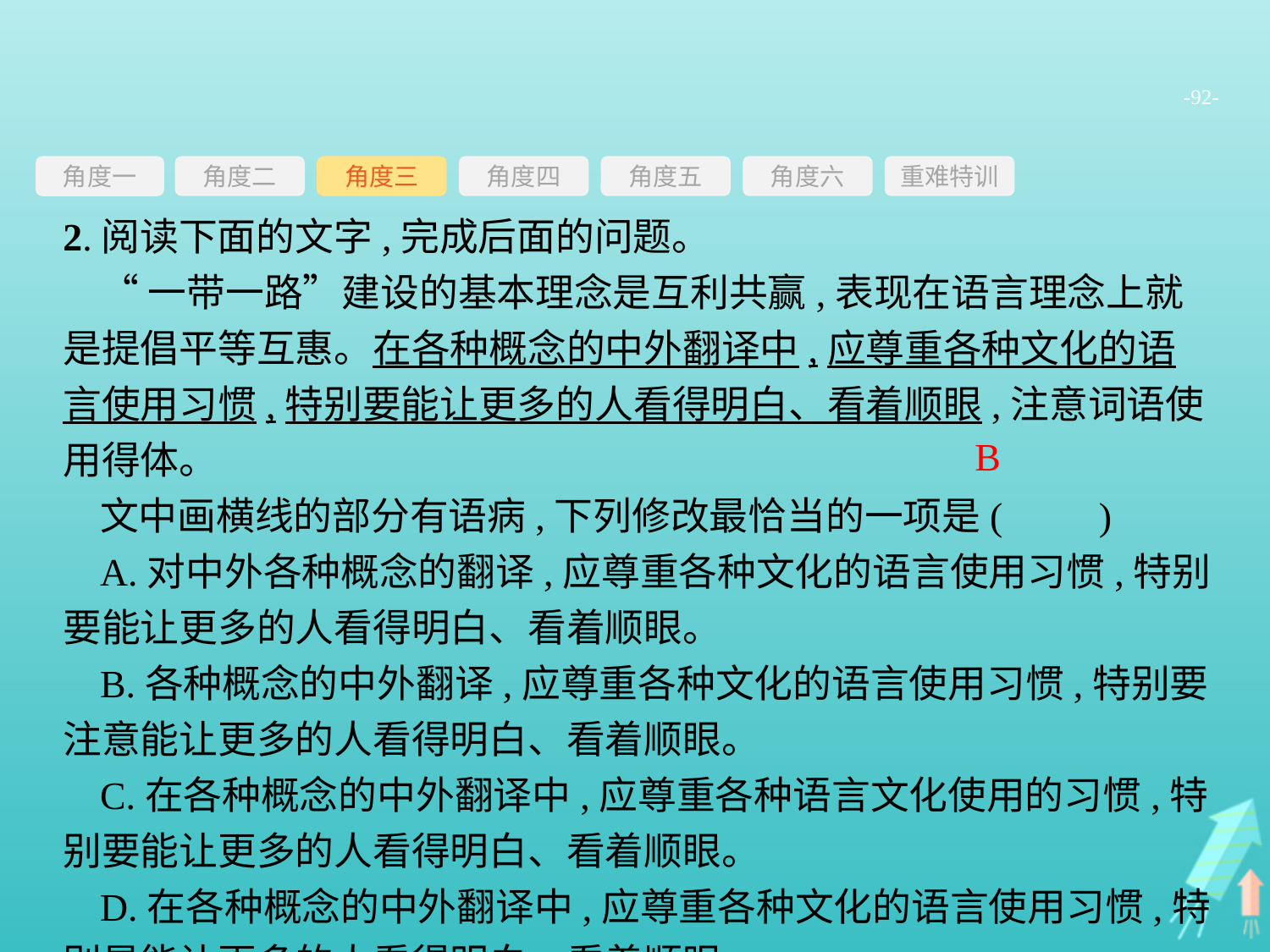

-92-
角度三
角度四
角度五
角度六
重难特训
角度二
角度一
2.阅读下面的文字,完成后面的问题。
“一带一路”建设的基本理念是互利共赢,表现在语言理念上就是提倡平等互惠。在各种概念的中外翻译中,应尊重各种文化的语言使用习惯,特别要能让更多的人看得明白、看着顺眼,注意词语使用得体。
文中画横线的部分有语病,下列修改最恰当的一项是(　　)
A.对中外各种概念的翻译,应尊重各种文化的语言使用习惯,特别要能让更多的人看得明白、看着顺眼。
B.各种概念的中外翻译,应尊重各种文化的语言使用习惯,特别要注意能让更多的人看得明白、看着顺眼。
C.在各种概念的中外翻译中,应尊重各种语言文化使用的习惯,特别要能让更多的人看得明白、看着顺眼。
D.在各种概念的中外翻译中,应尊重各种文化的语言使用习惯,特别是能让更多的人看得明白、看着顺眼。
B